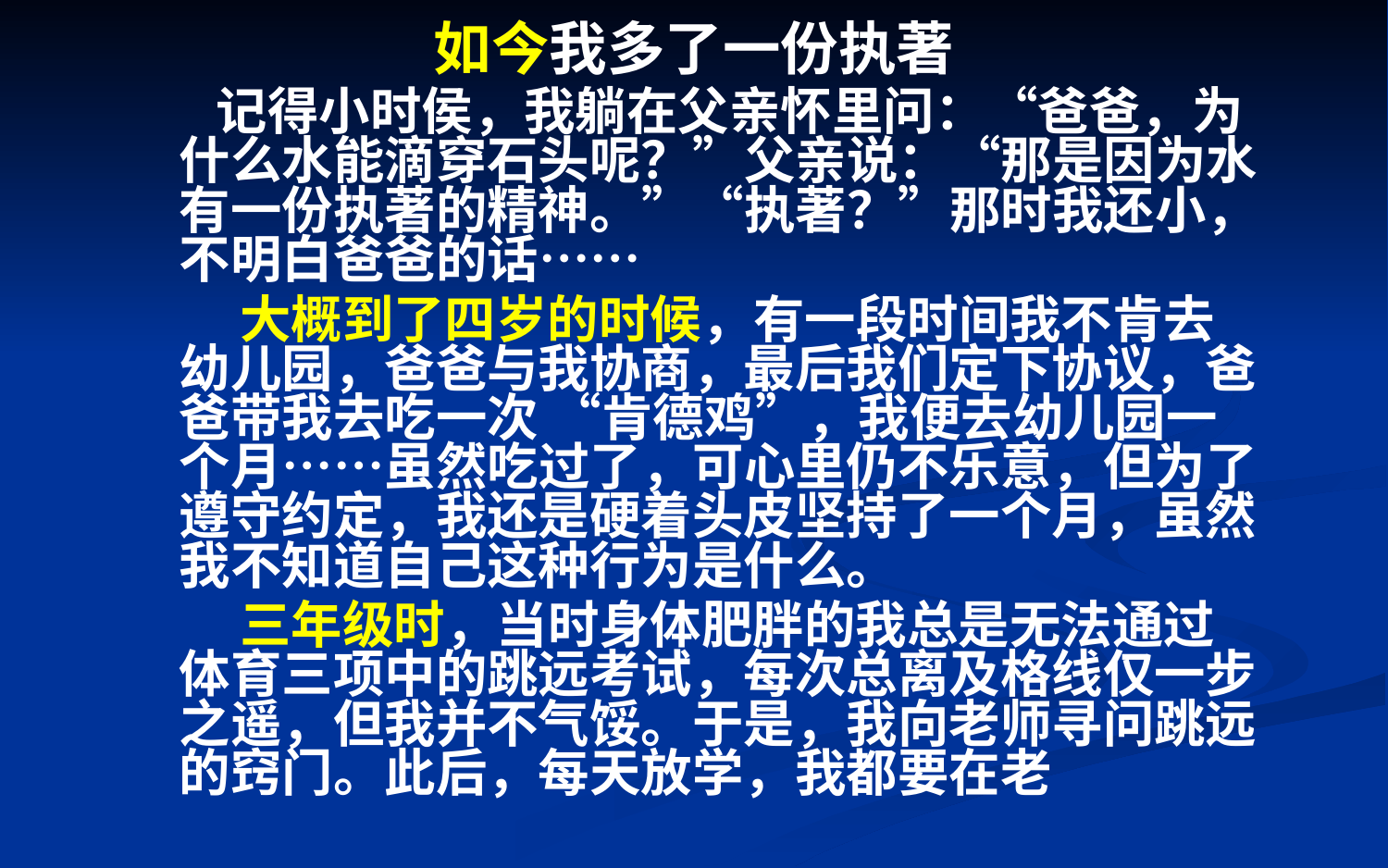

如今我多了一份执著
           记得小时侯，我躺在父亲怀里问：“爸爸，为什么水能滴穿石头呢？”父亲说：“那是因为水有一份执著的精神。”“执著？”那时我还小，不明白爸爸的话……
          大概到了四岁的时候，有一段时间我不肯去幼儿园，爸爸与我协商，最后我们定下协议，爸爸带我去吃一次 “肯德鸡”，我便去幼儿园一个月……虽然吃过了，可心里仍不乐意，但为了遵守约定，我还是硬着头皮坚持了一个月，虽然我不知道自己这种行为是什么。
          三年级时，当时身体肥胖的我总是无法通过体育三项中的跳远考试，每次总离及格线仅一步之遥，但我并不气馁。于是，我向老师寻问跳远的窍门。此后，每天放学，我都要在老